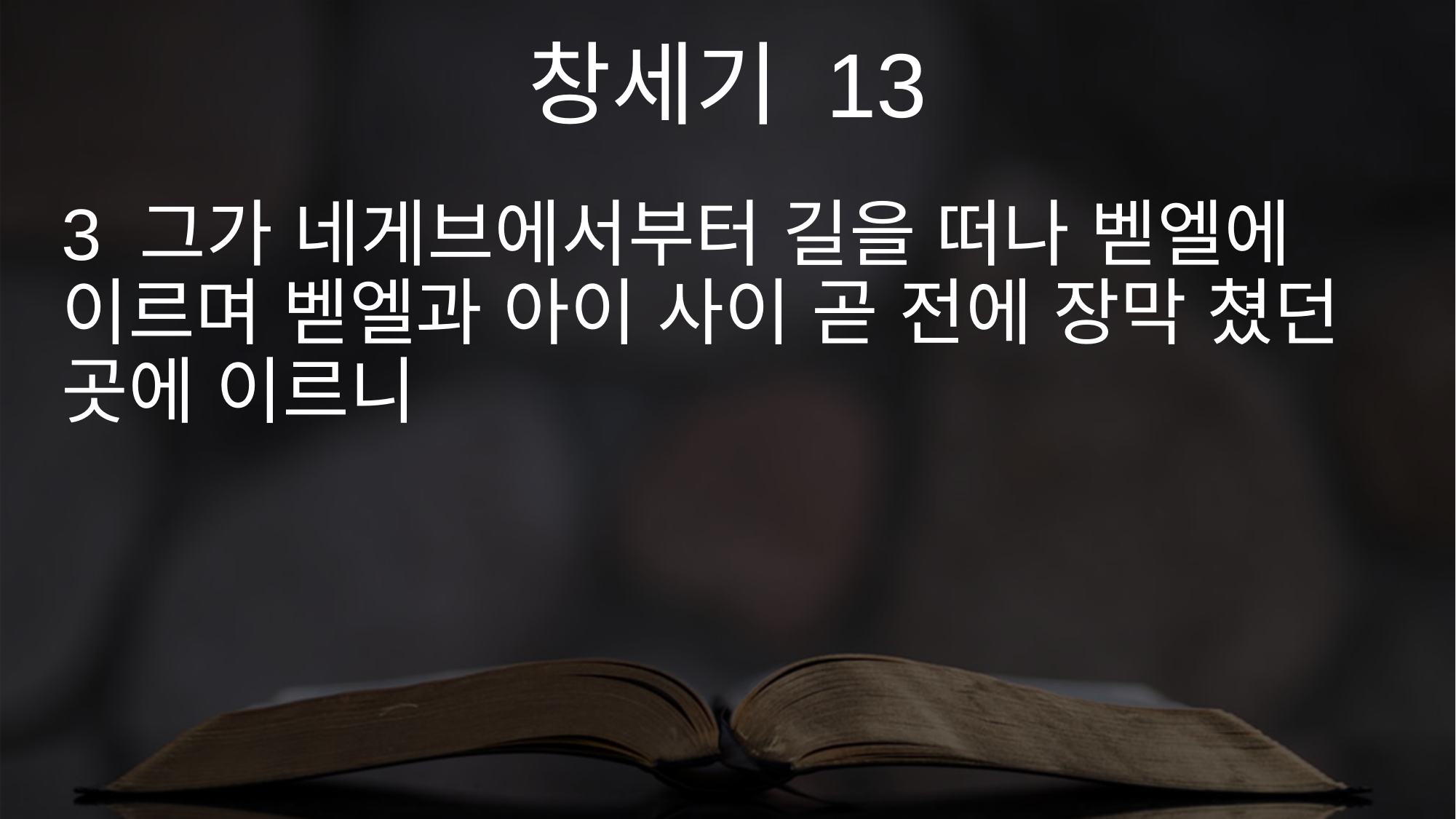

창세기 13
3 그가 네게브에서부터 길을 떠나 벧엘에 이르며 벧엘과 아이 사이 곧 전에 장막 쳤던 곳에 이르니